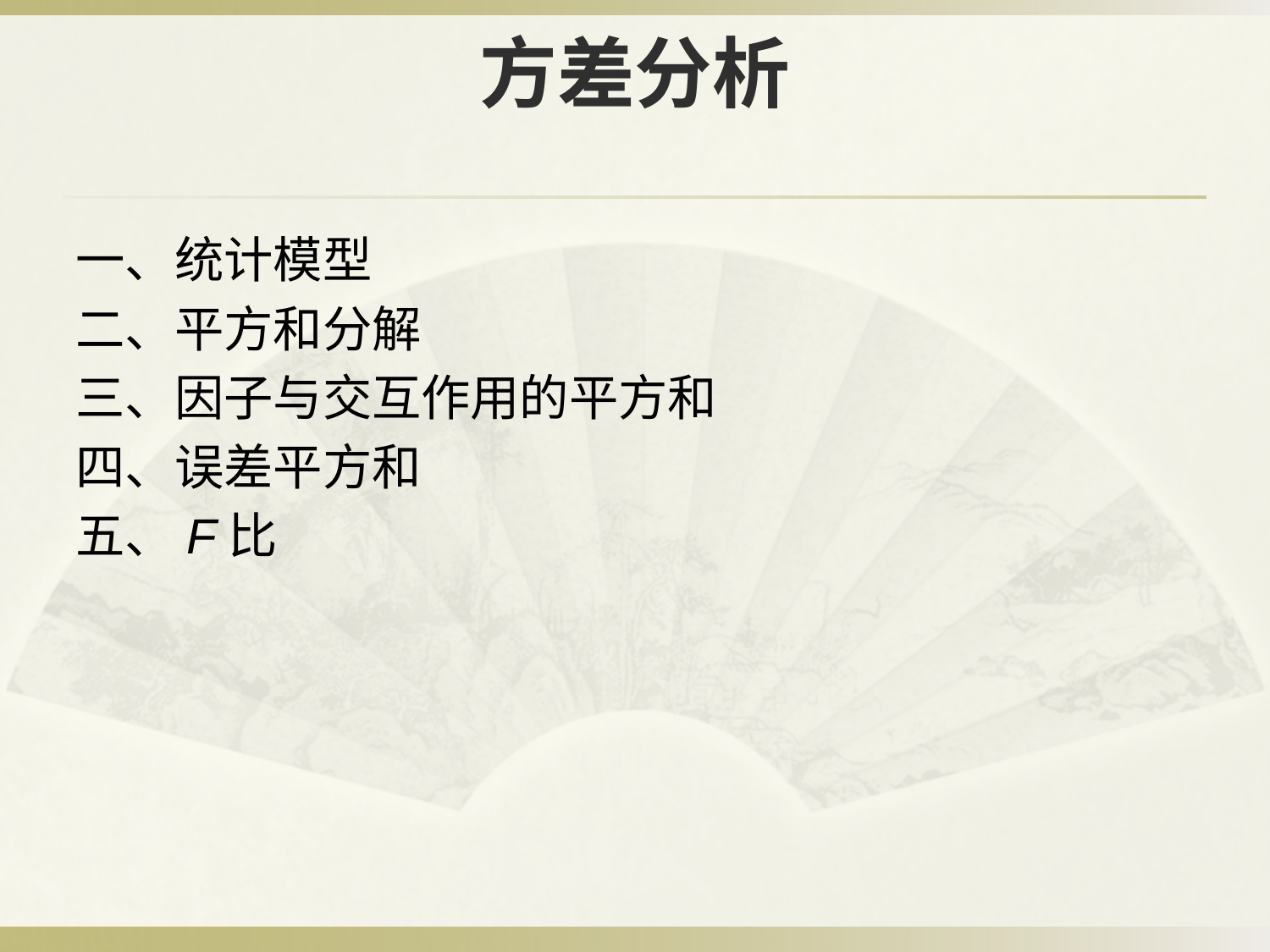

# 方差分析
一、统计模型
二、平方和分解
三、因子与交互作用的平方和
四、误差平方和
五、F比